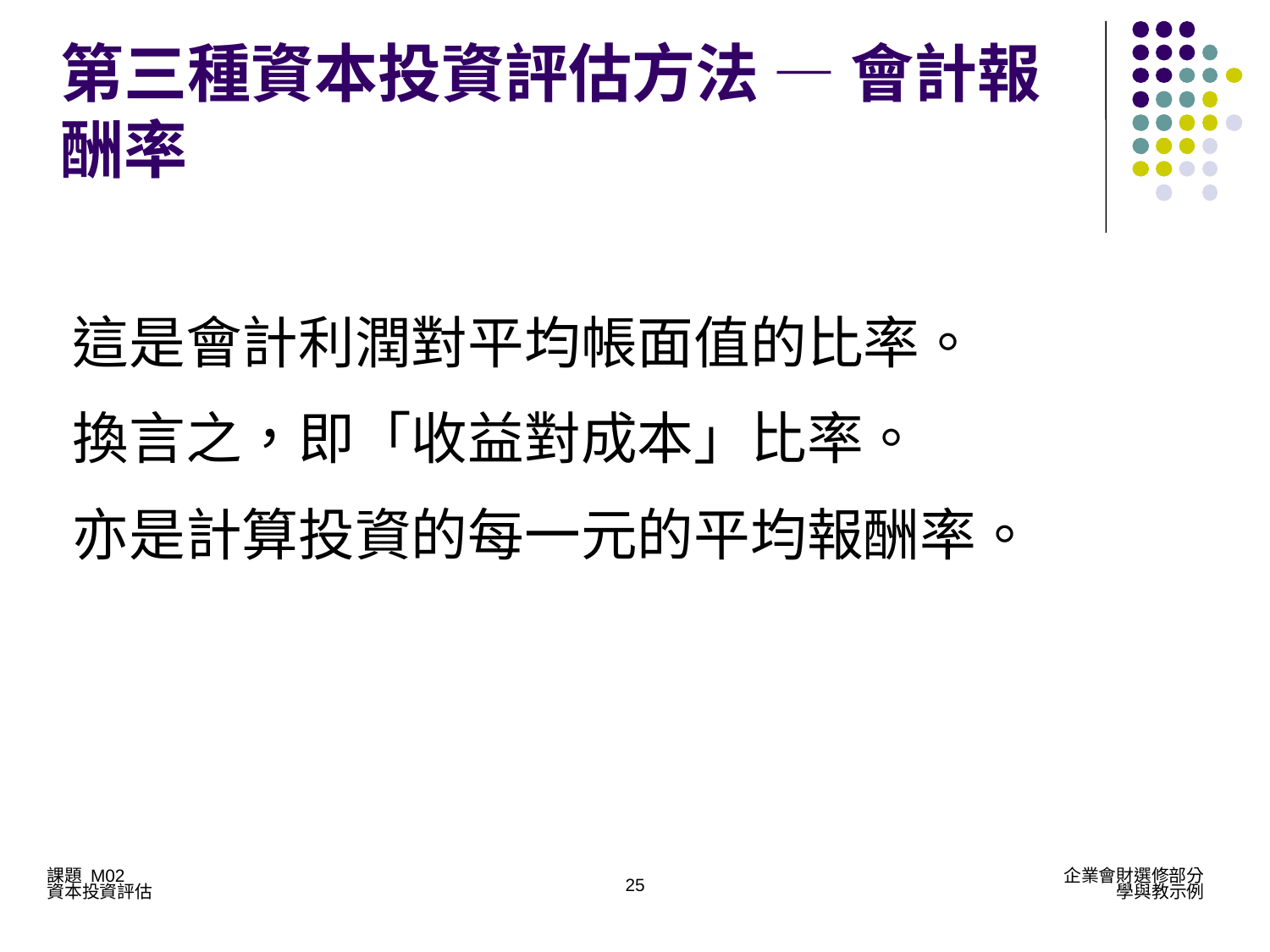

# 第三種資本投資評估方法 — 會計報酬率
這是會計利潤對平均帳面值的比率。
換言之，即「收益對成本」比率。
亦是計算投資的每一元的平均報酬率。

25